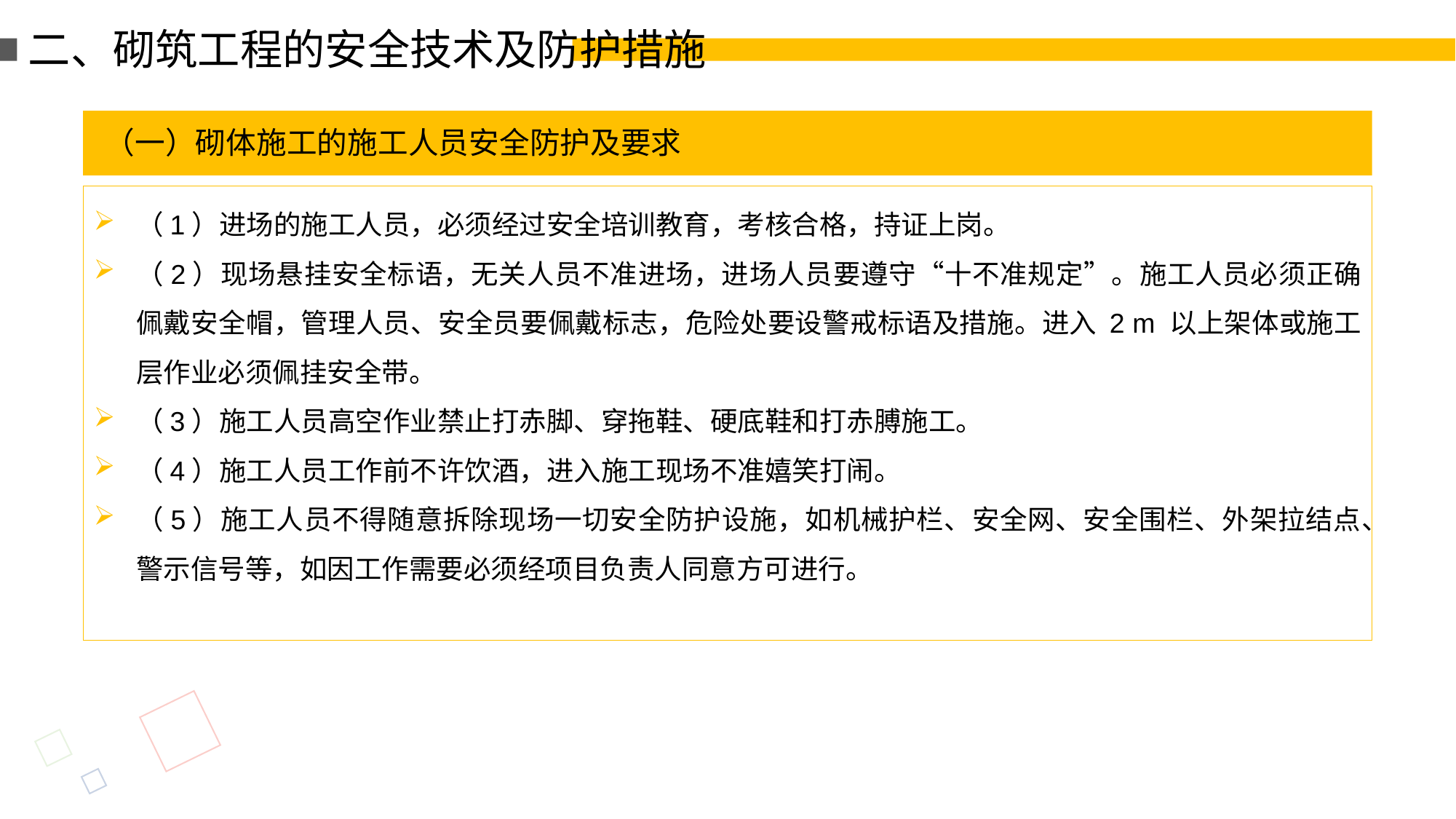

二、砌筑工程的安全技术及防护措施
（一）砌体施工的施工人员安全防护及要求
（1）进场的施工人员，必须经过安全培训教育，考核合格，持证上岗。
（2）现场悬挂安全标语，无关人员不准进场，进场人员要遵守“十不准规定”。施工人员必须正确佩戴安全帽，管理人员、安全员要佩戴标志，危险处要设警戒标语及措施。进入 2 m 以上架体或施工层作业必须佩挂安全带。
（3）施工人员高空作业禁止打赤脚、穿拖鞋、硬底鞋和打赤膊施工。
（4）施工人员工作前不许饮酒，进入施工现场不准嬉笑打闹。
（5）施工人员不得随意拆除现场一切安全防护设施，如机械护栏、安全网、安全围栏、外架拉结点、警示信号等，如因工作需要必须经项目负责人同意方可进行。